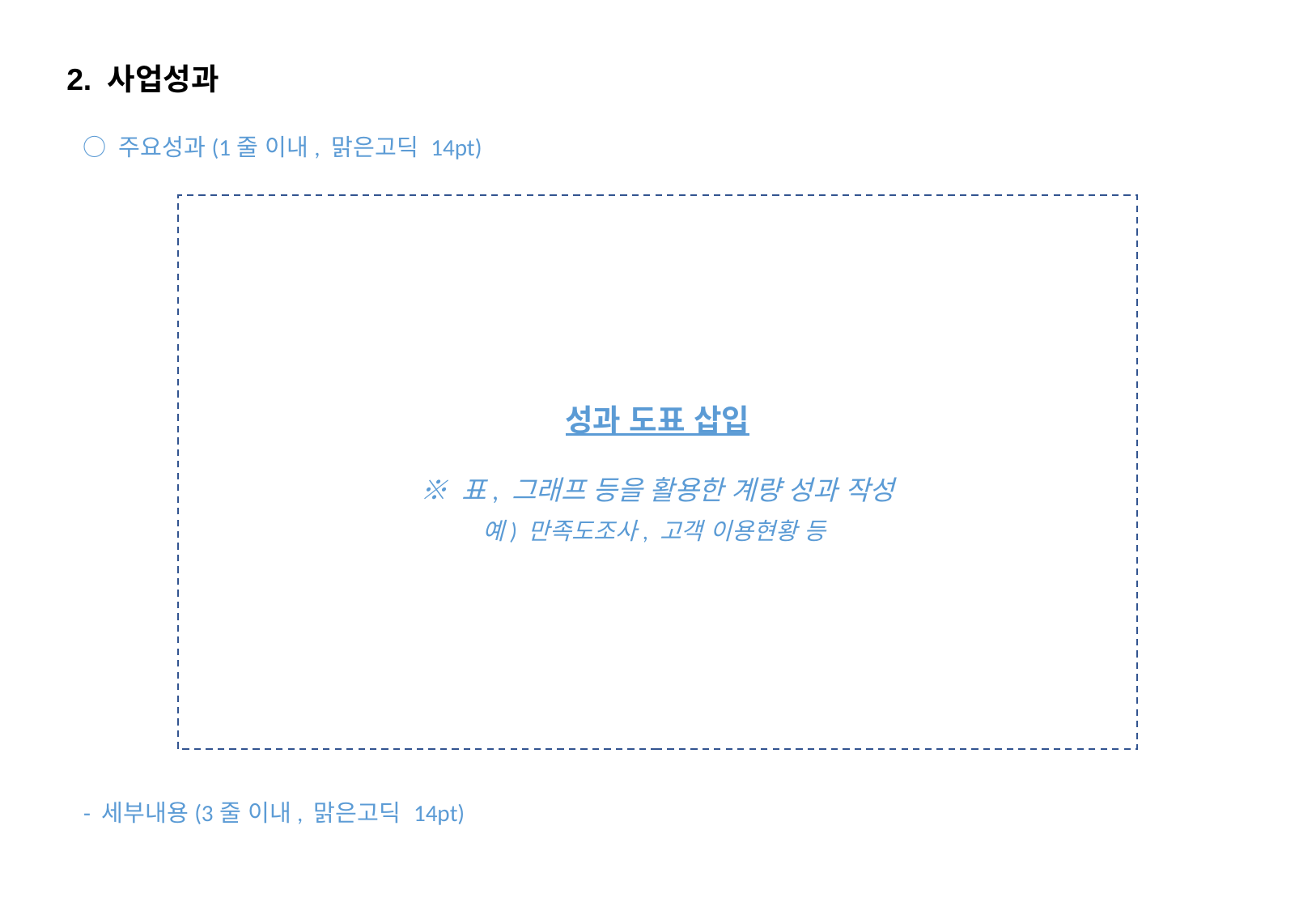

2. 사업성과
○ 주요성과(1줄 이내, 맑은고딕 14pt)
성과 도표 삽입

※ 표, 그래프 등을 활용한 계량 성과 작성

예) 만족도조사, 고객 이용현황 등
- 세부내용(3줄 이내, 맑은고딕 14pt)